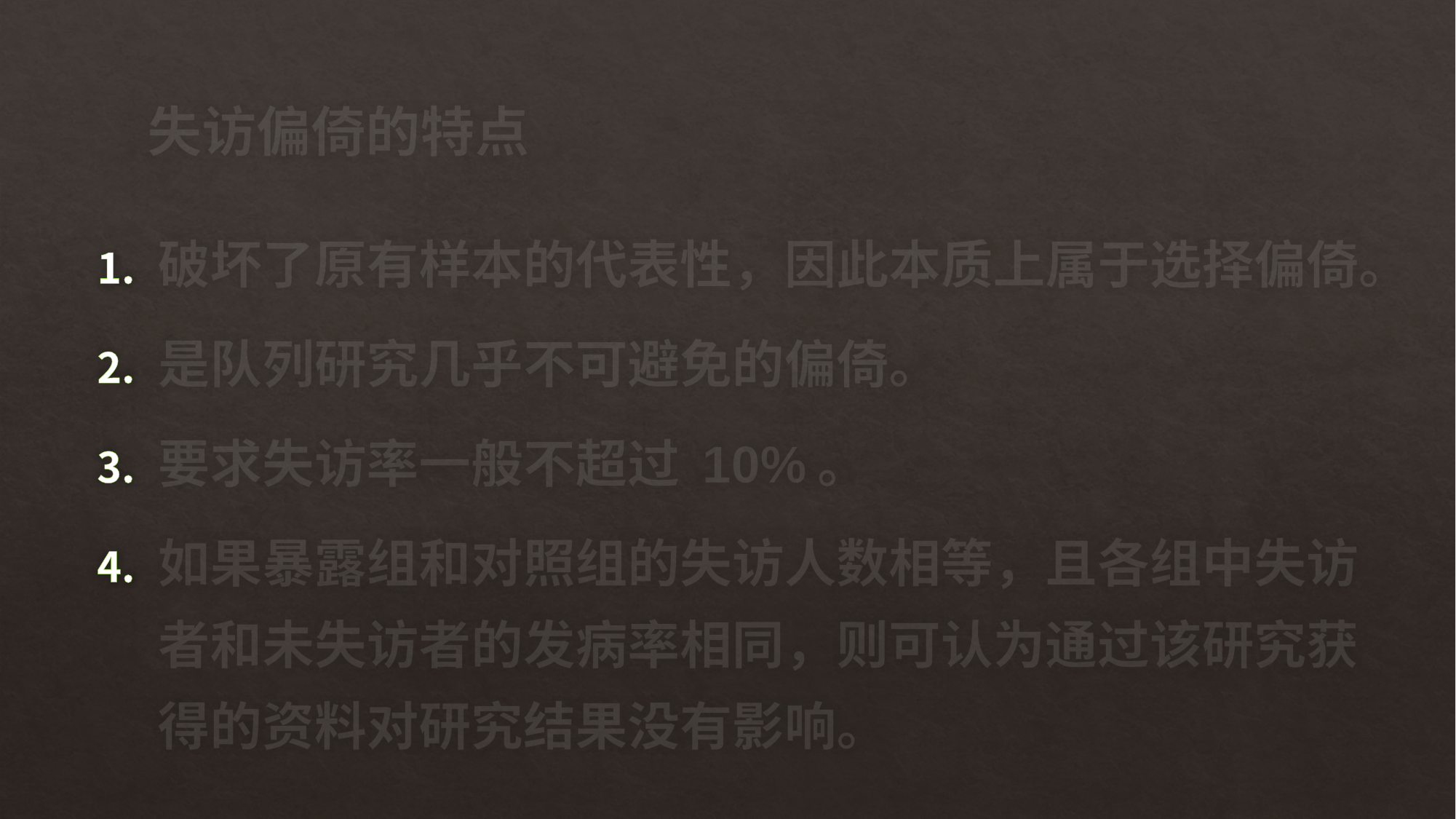

# 失访偏倚的特点
破坏了原有样本的代表性，因此本质上属于选择偏倚。
是队列研究几乎不可避免的偏倚。
要求失访率一般不超过 10%。
如果暴露组和对照组的失访人数相等，且各组中失访者和未失访者的发病率相同，则可认为通过该研究获得的资料对研究结果没有影响。